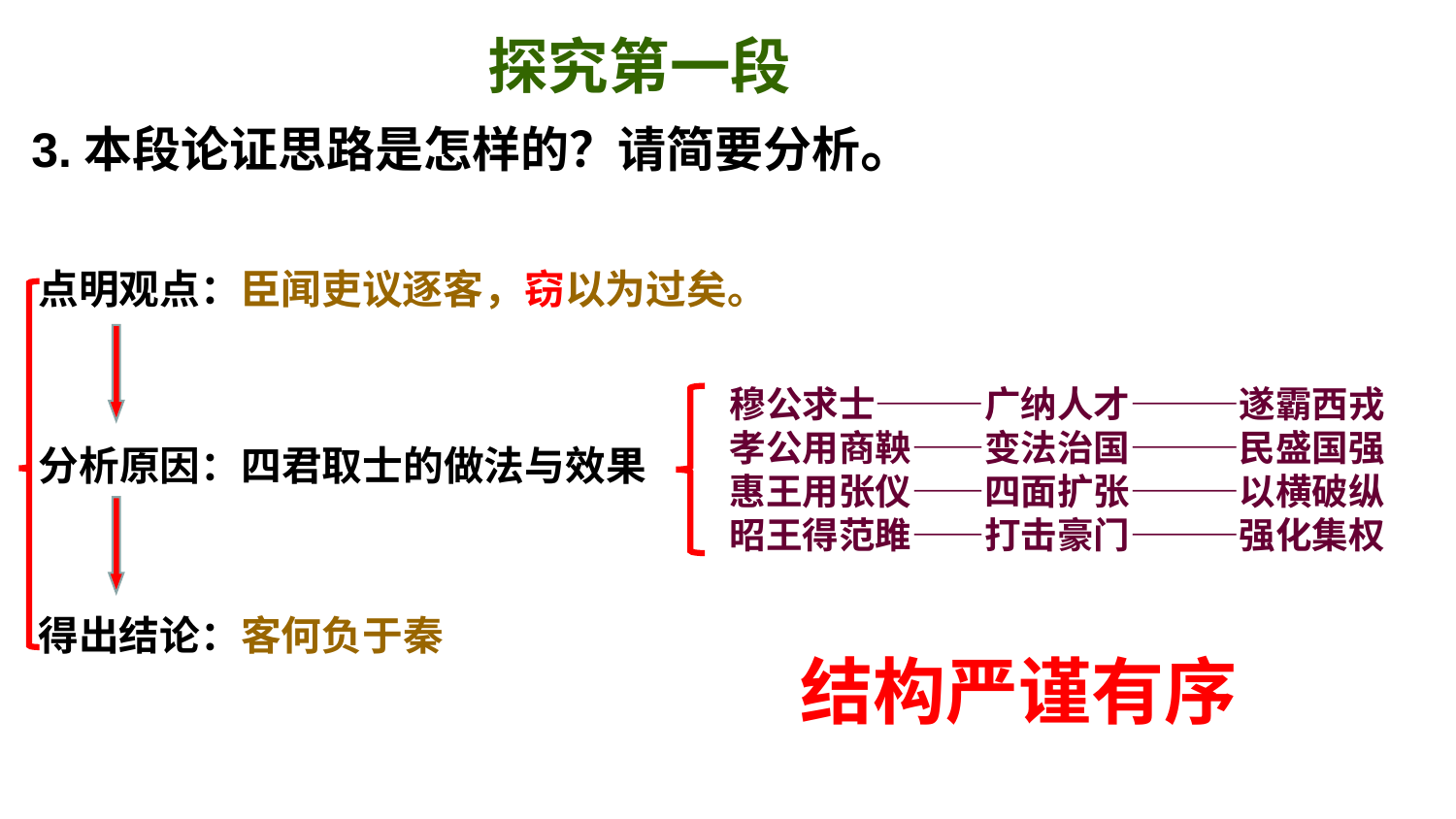

探究第一段
3.本段论证思路是怎样的？请简要分析。

点明观点：臣闻吏议逐客，窃以为过矣。

穆公求士———广纳人才———遂霸西戎
孝公用商鞅——变法治国———民盛国强
惠王用张仪——四面扩张———以横破纵
昭王得范雎——打击豪门———强化集权

分析原因：四君取士的做法与效果

得出结论：客何负于秦
结构严谨有序